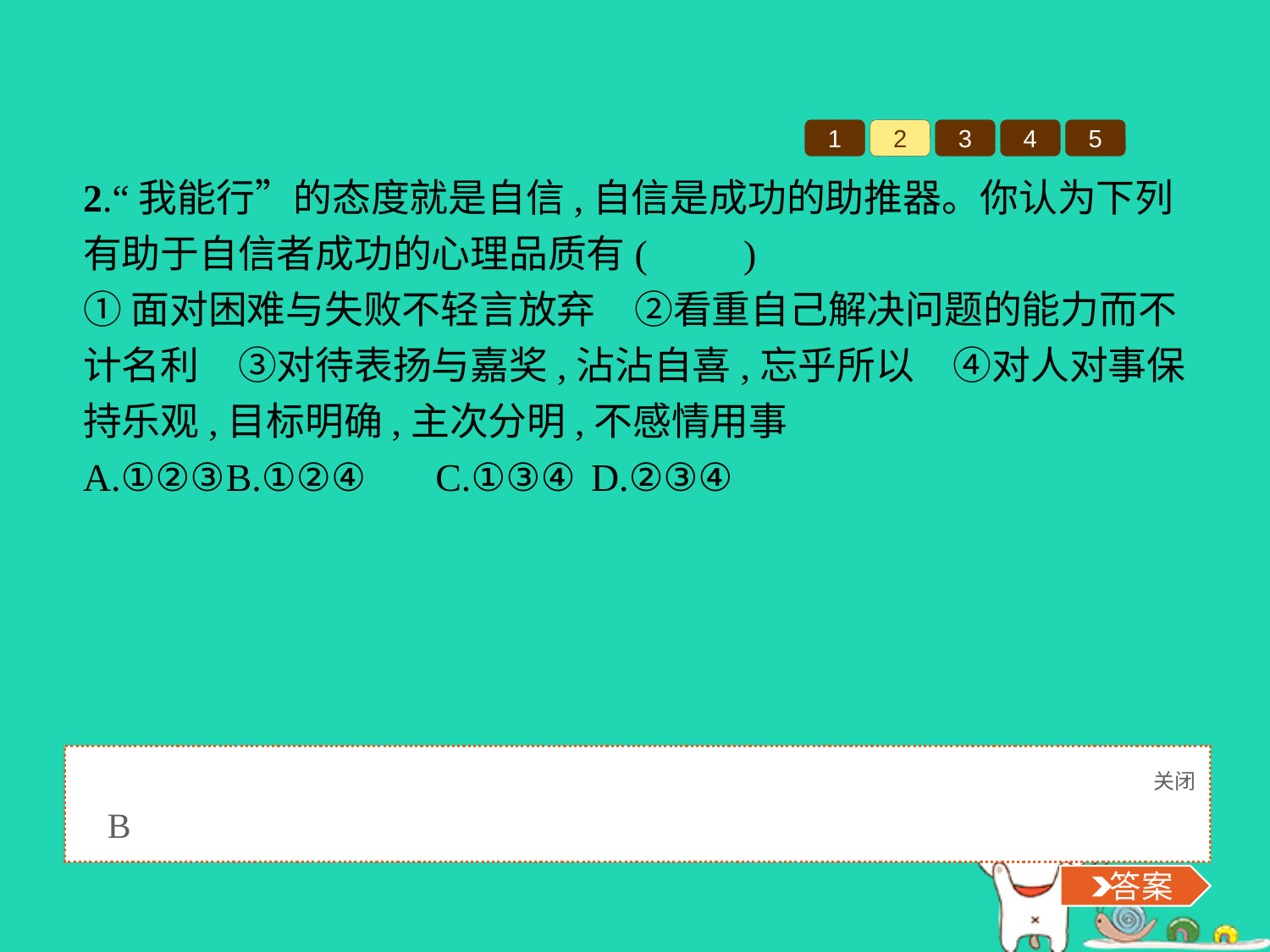

1
2
3
4
5
2.“我能行”的态度就是自信,自信是成功的助推器。你认为下列有助于自信者成功的心理品质有(　　)
①面对困难与失败不轻言放弃　②看重自己解决问题的能力而不计名利　③对待表扬与嘉奖,沾沾自喜,忘乎所以　④对人对事保持乐观,目标明确,主次分明,不感情用事
A.①②③	B.①②④	C.①③④	D.②③④

关闭
  答案

B
  答案